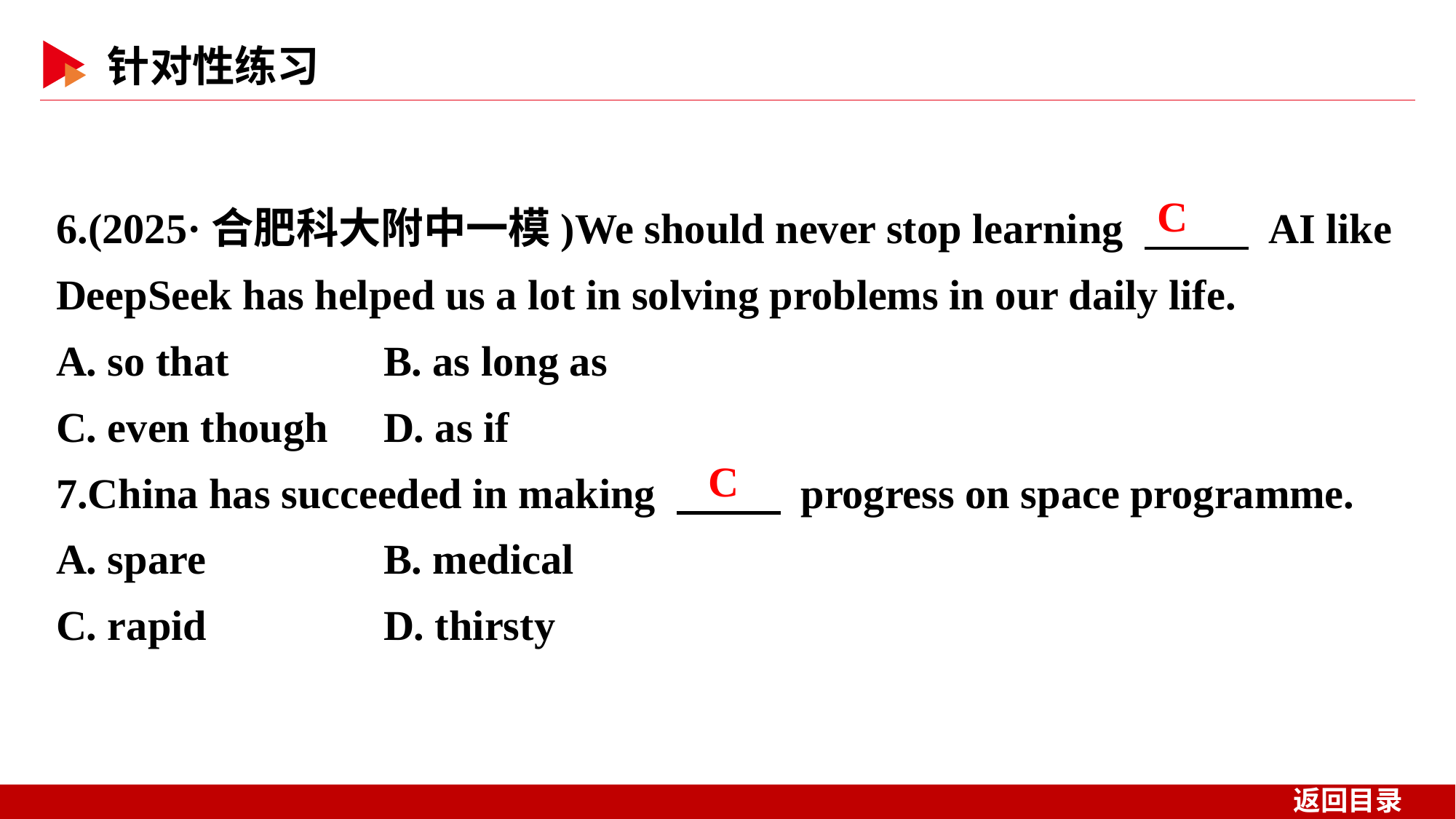

6.(2025·合肥科大附中一模)We should never stop learning 　  　 AI like DeepSeek has helped us a lot in solving problems in our daily life.
A. so that             	B. as long as
C. even though    	D. as if
7.China has succeeded in making 　  　 progress on space programme.
A. spare             	B. medical
C. rapid             	D. thirsty
C
C